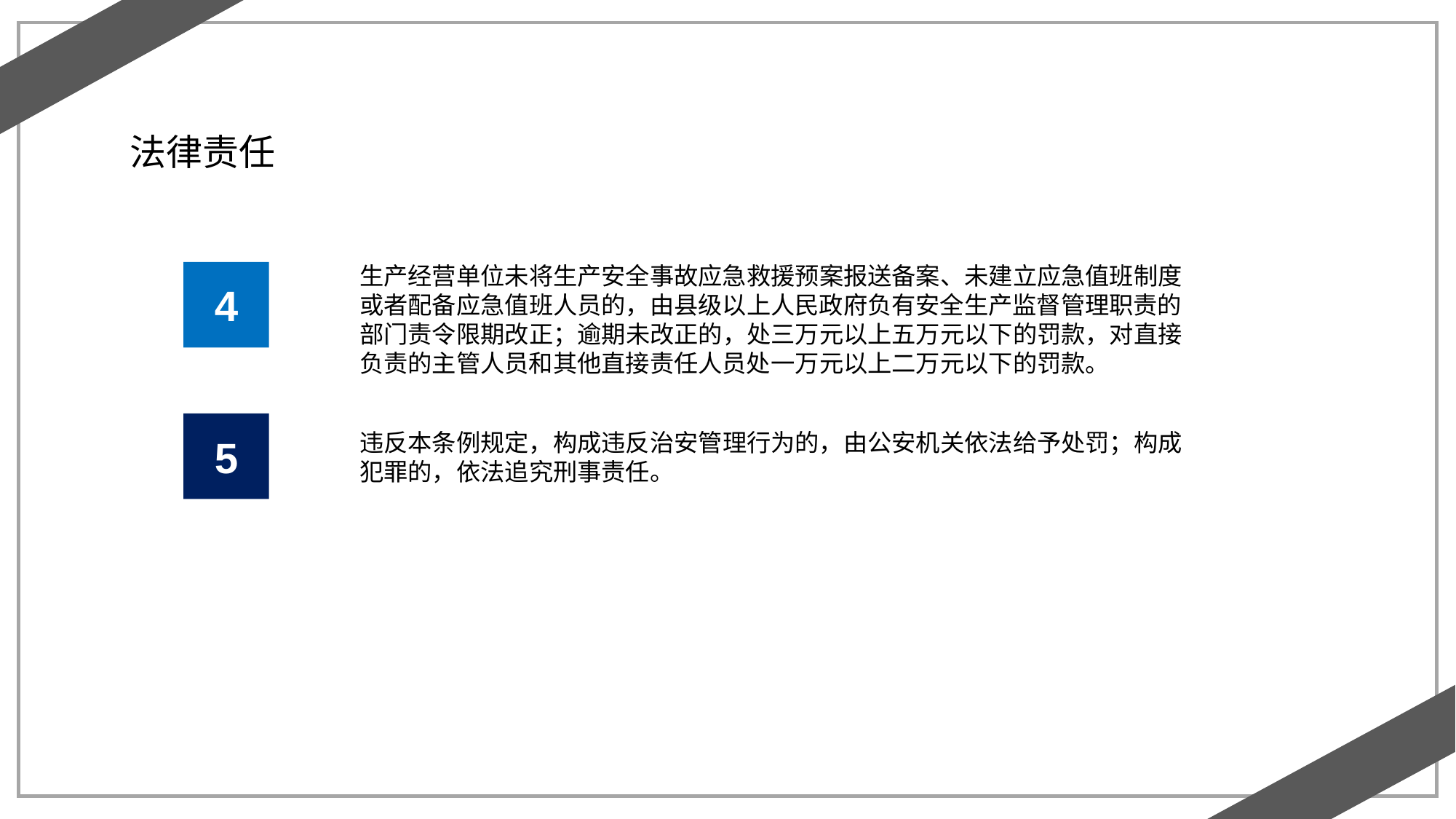

法律责任
生产经营单位未将生产安全事故应急救援预案报送备案、未建立应急值班制度或者配备应急值班人员的，由县级以上人民政府负有安全生产监督管理职责的部门责令限期改正；逾期未改正的，处三万元以上五万元以下的罚款，对直接负责的主管人员和其他直接责任人员处一万元以上二万元以下的罚款。
4
5
违反本条例规定，构成违反治安管理行为的，由公安机关依法给予处罚；构成犯罪的，依法追究刑事责任。